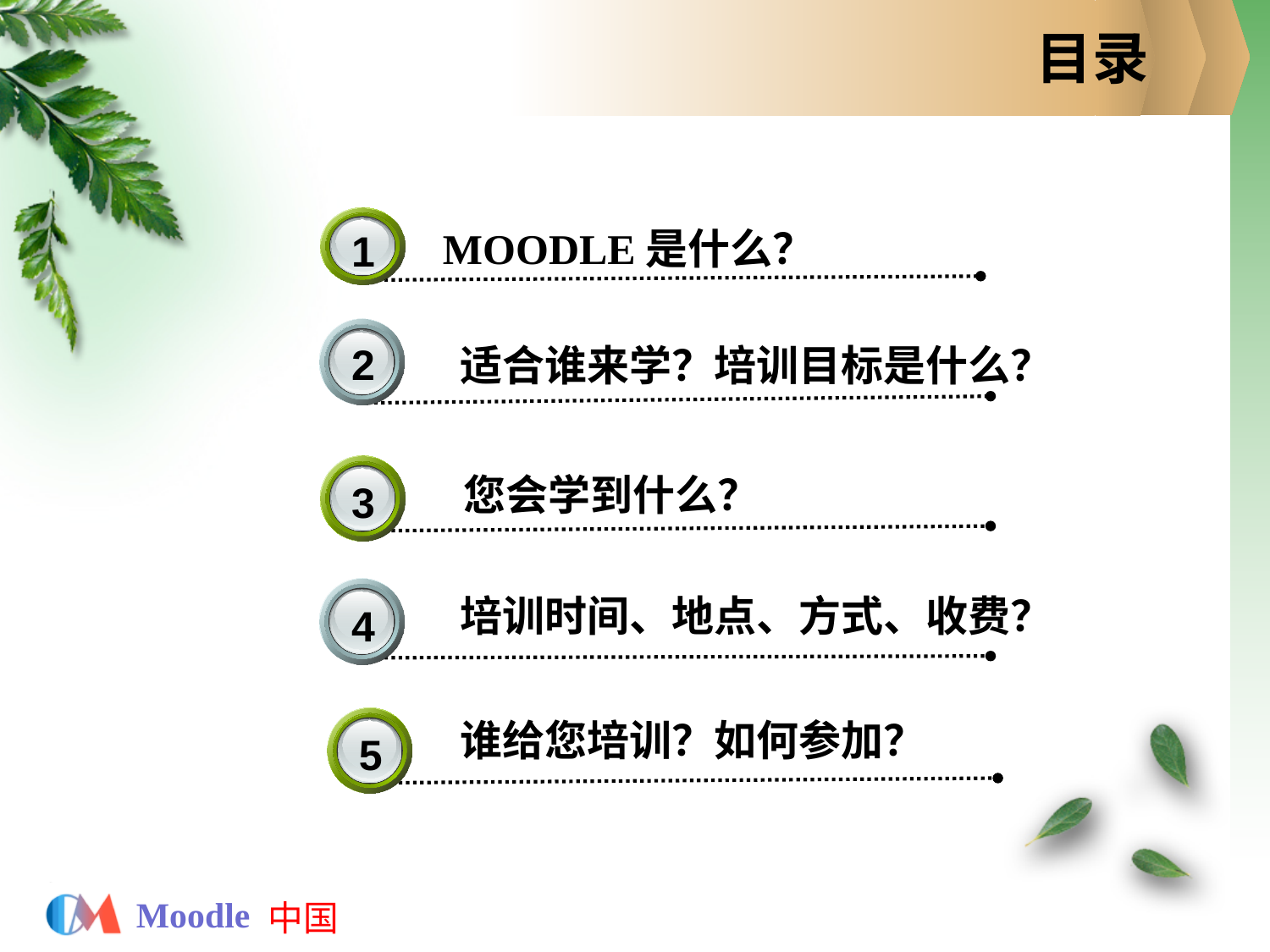

# 目录

1
MOODLE是什么？

2
适合谁来学？培训目标是什么？

3
您会学到什么？

4
培训时间、地点、方式、收费？

5
谁给您培训？如何参加？